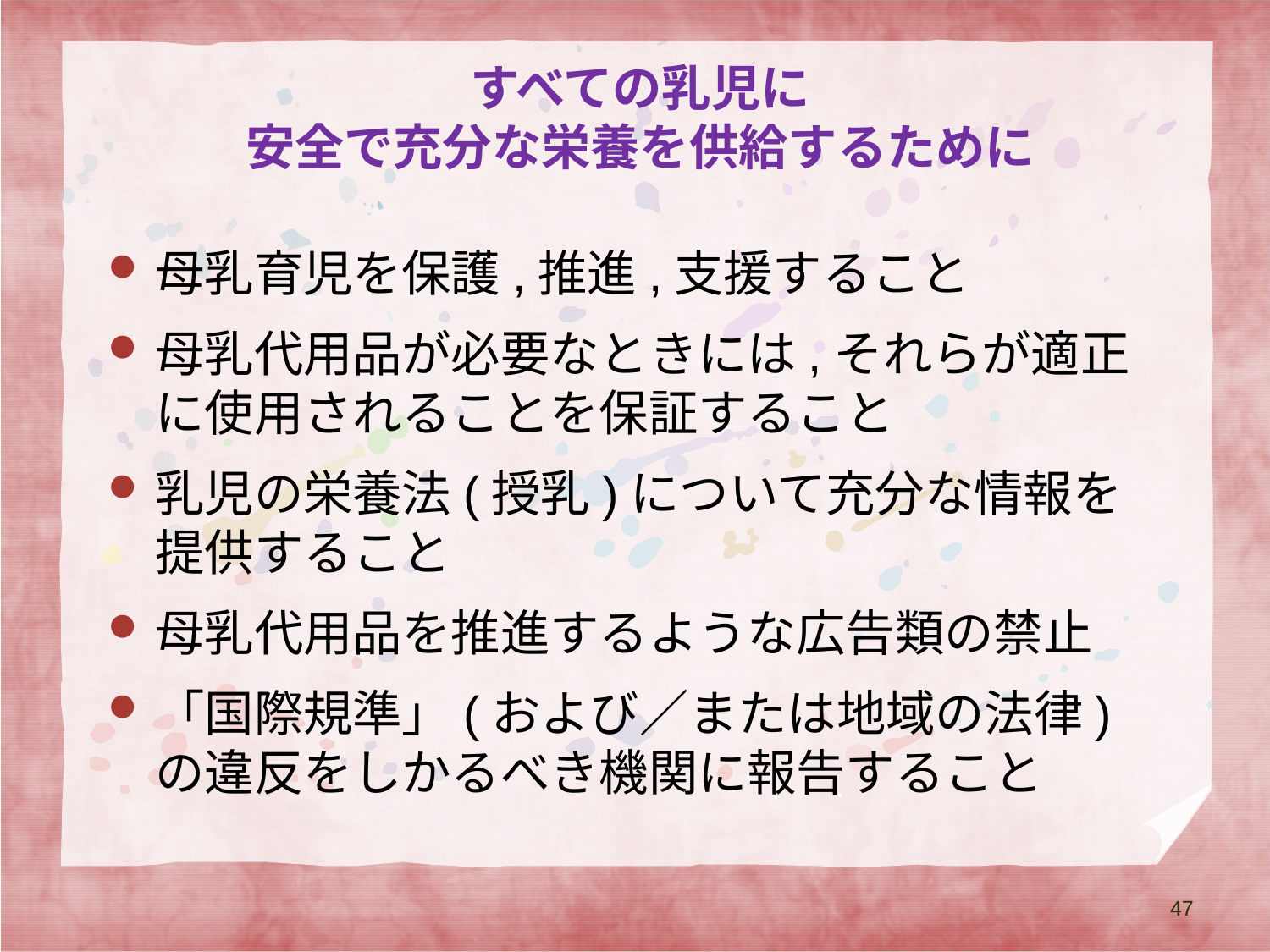

# すべての乳児に 安全で充分な栄養を供給するために
母乳育児を保護,推進,支援すること
母乳代用品が必要なときには,それらが適正に使用されることを保証すること
乳児の栄養法(授乳)について充分な情報を提供すること
母乳代用品を推進するような広告類の禁止
「国際規準」(および／または地域の法律)の違反をしかるべき機関に報告すること

47